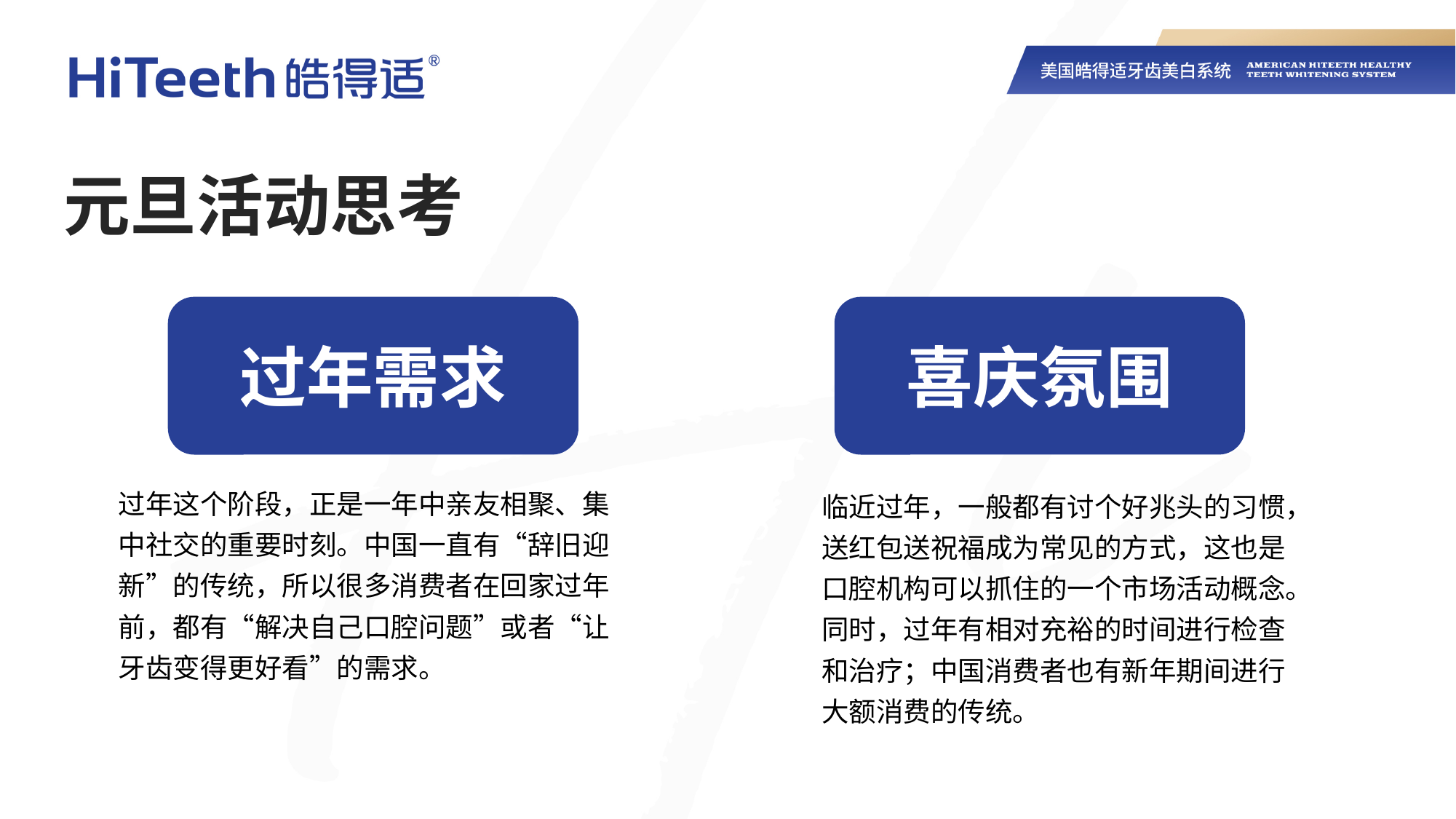

元旦活动思考
过年需求
喜庆氛围
过年这个阶段，正是一年中亲友相聚、集中社交的重要时刻。中国一直有“辞旧迎新”的传统，所以很多消费者在回家过年前，都有“解决自己口腔问题”或者“让牙齿变得更好看”的需求。
临近过年，一般都有讨个好兆头的习惯，送红包送祝福成为常见的方式，这也是口腔机构可以抓住的一个市场活动概念。同时，过年有相对充裕的时间进行检查和治疗；中国消费者也有新年期间进行大额消费的传统。